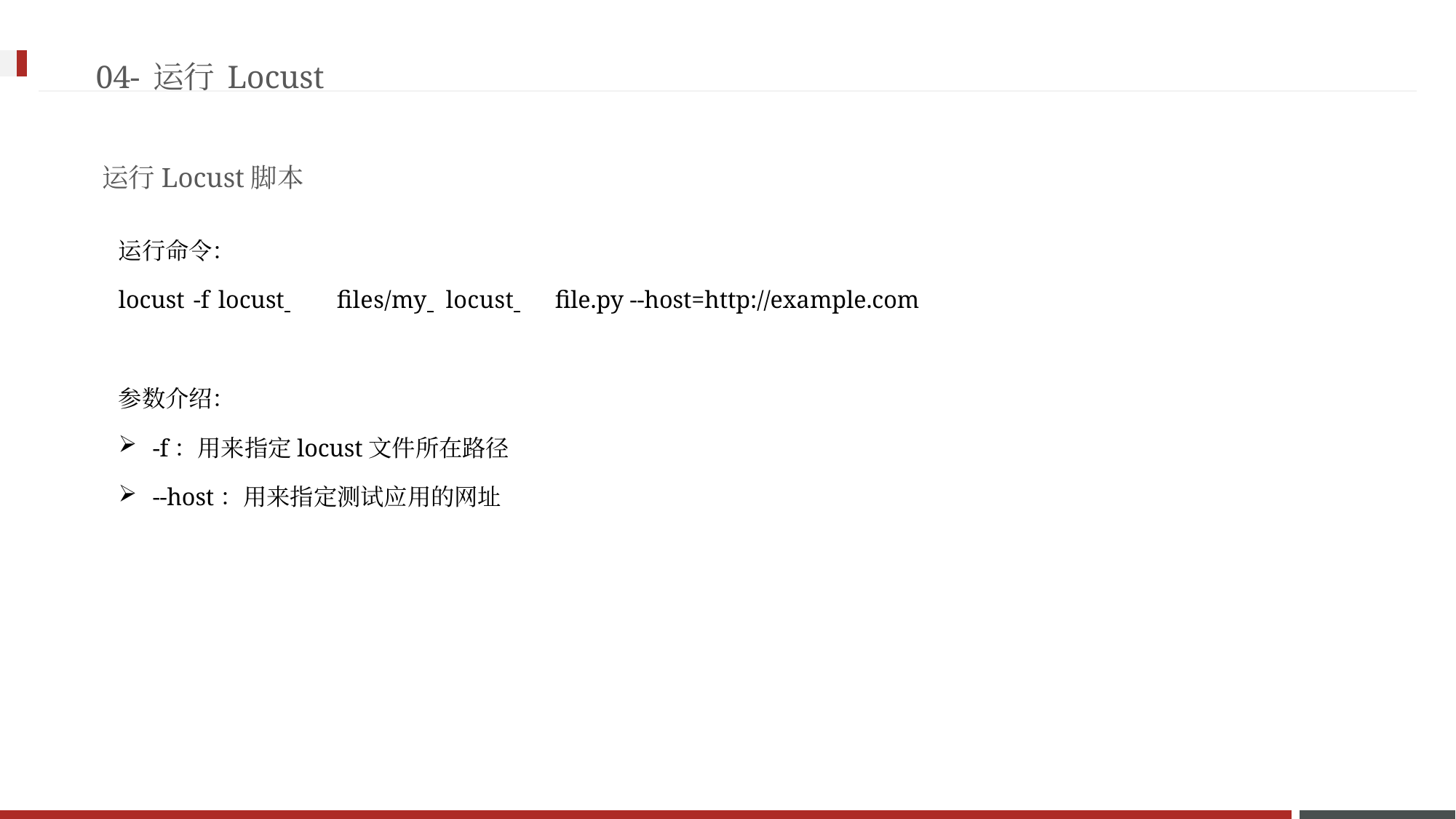

04-运行Locust

运行Locust脚本

运行命令：

locust -f locust 	files/my 	locust 	file.py --host=http://example.com

参数介绍：

-f：用来指定locust文件所在路径
--host：用来指定测试应用的网址